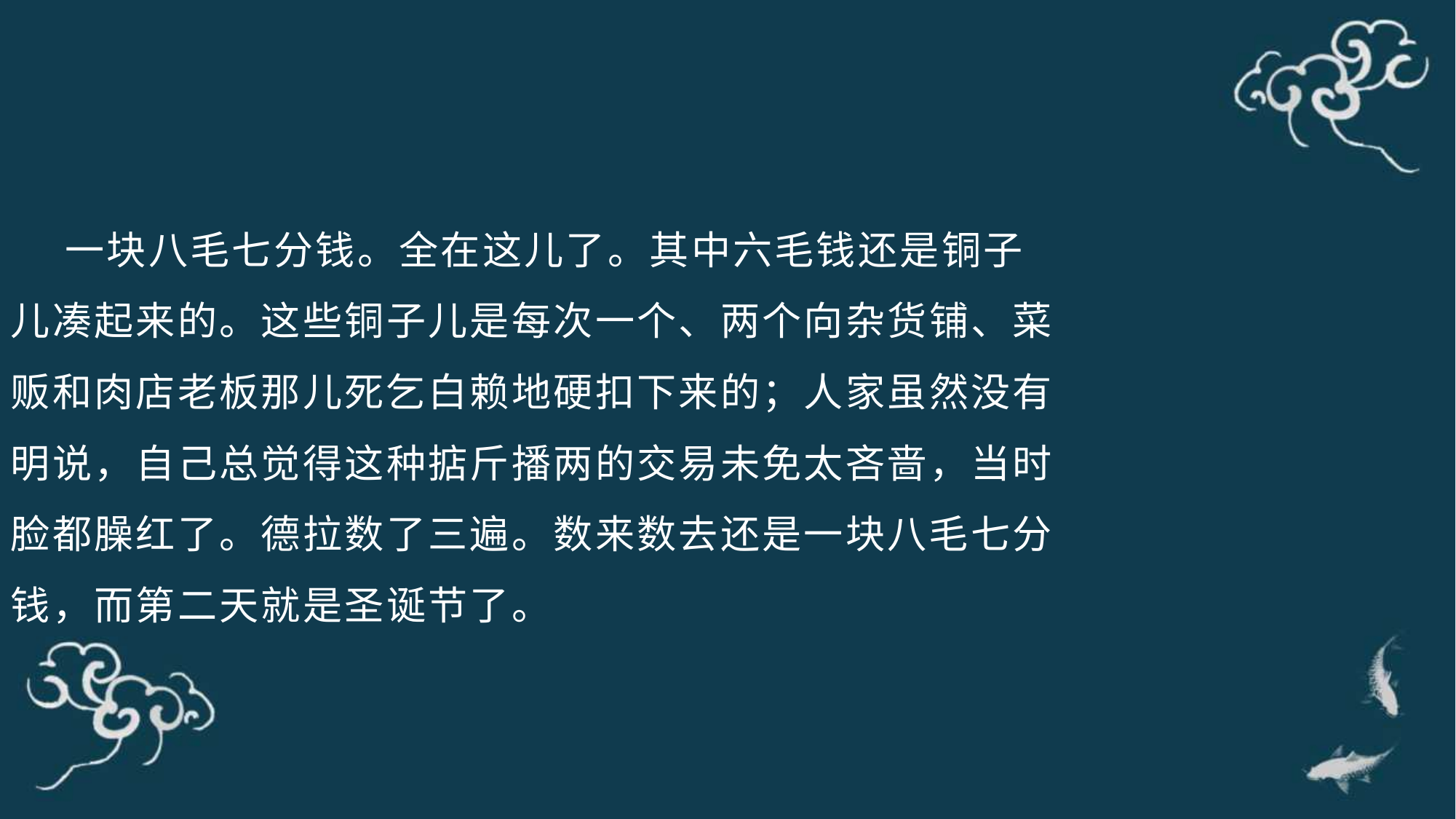

一块八毛七分钱。全在这儿了。其中六毛钱还是铜子儿凑起来的。这些铜子儿是每次一个、两个向杂货铺、菜贩和肉店老板那儿死乞白赖地硬扣下来的；人家虽然没有明说，自己总觉得这种掂斤播两的交易未免太吝啬，当时脸都臊红了。德拉数了三遍。数来数去还是一块八毛七分钱，而第二天就是圣诞节了。